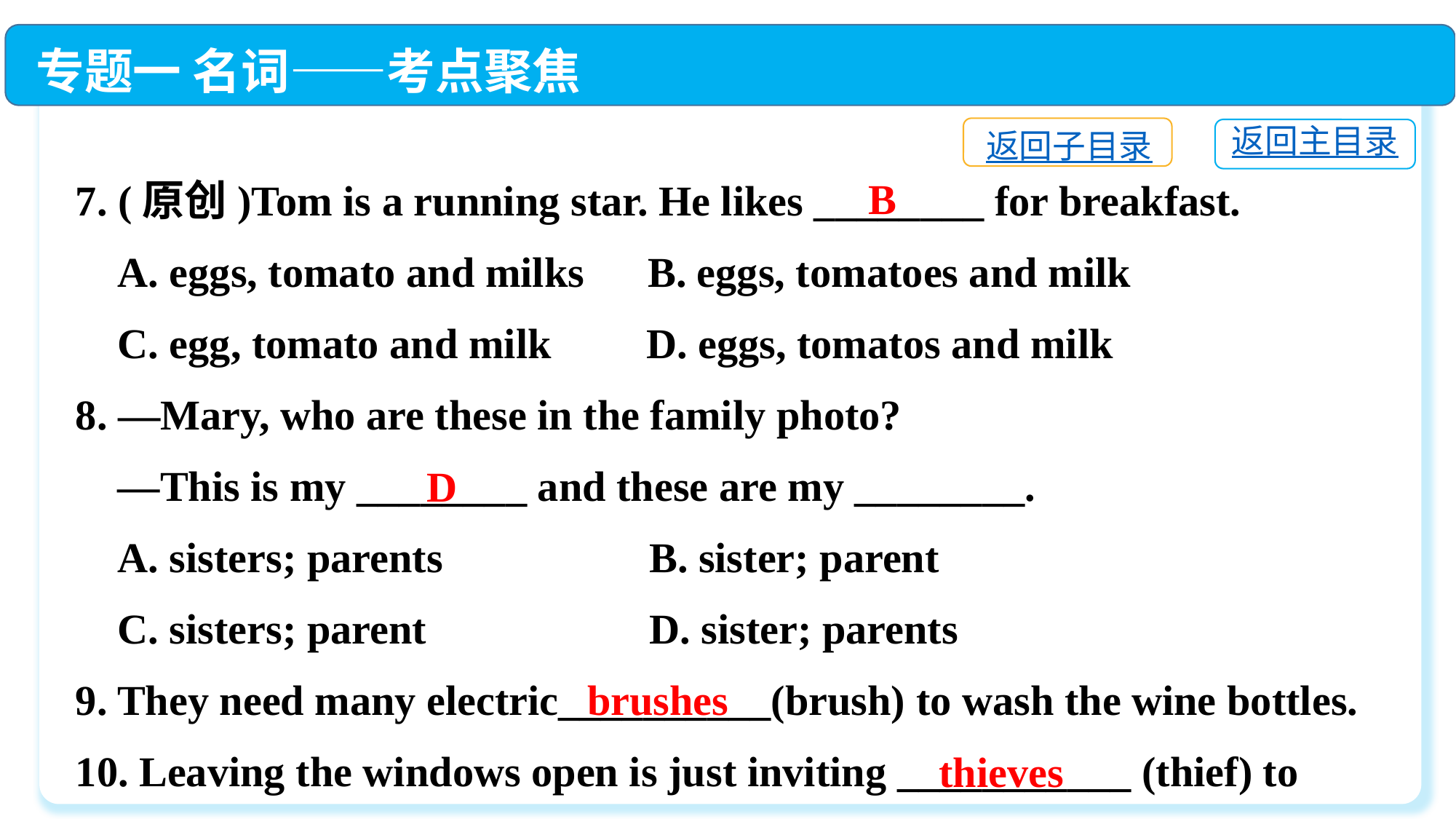

专题一 名词——考点聚焦

返回子目录
返回主目录
7. (原创)Tom is a running star. He likes ________ for breakfast.
    A. eggs, tomato and milks      B. eggs, tomatoes and milk
    C. egg, tomato and milk         D. eggs, tomatos and milk
8. —Mary, who are these in the family photo?
    —This is my ________ and these are my ________.
    A. sisters; parents	             B. sister; parent
    C. sisters; parent	             D. sister; parents
9. They need many electric__________(brush) to wash the wine bottles.
10. Leaving the windows open is just inviting ___________ (thief) to enter.
B

D
brushes
thieves